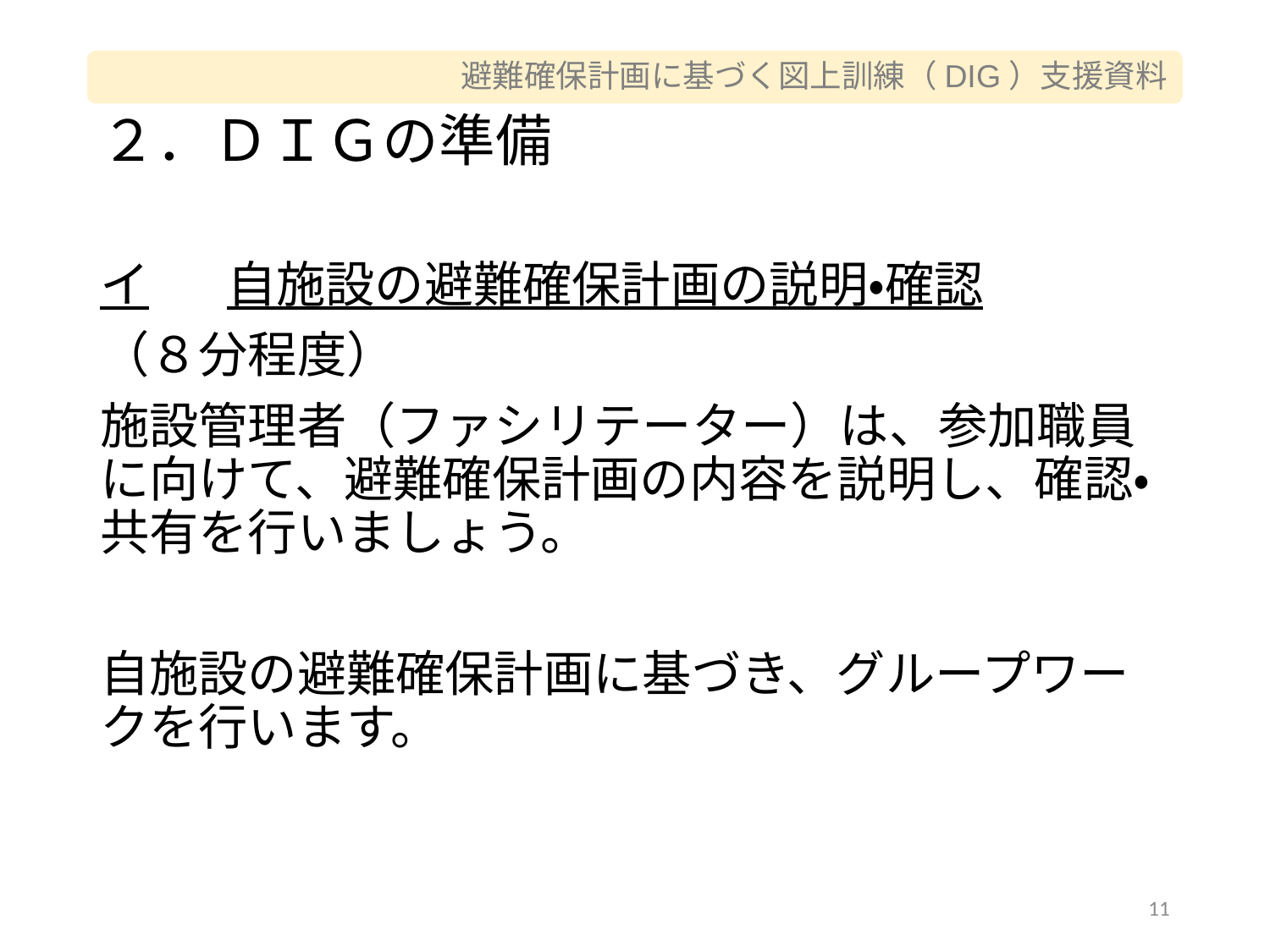

# ２．ＤＩＧの準備
イ	自施設の避難確保計画の説明・確認
（８分程度）
施設管理者（ファシリテーター）は、参加職員に向けて、避難確保計画の内容を説明し、確認・共有を行いましょう。

自施設の避難確保計画に基づき、グループワークを行います。

11